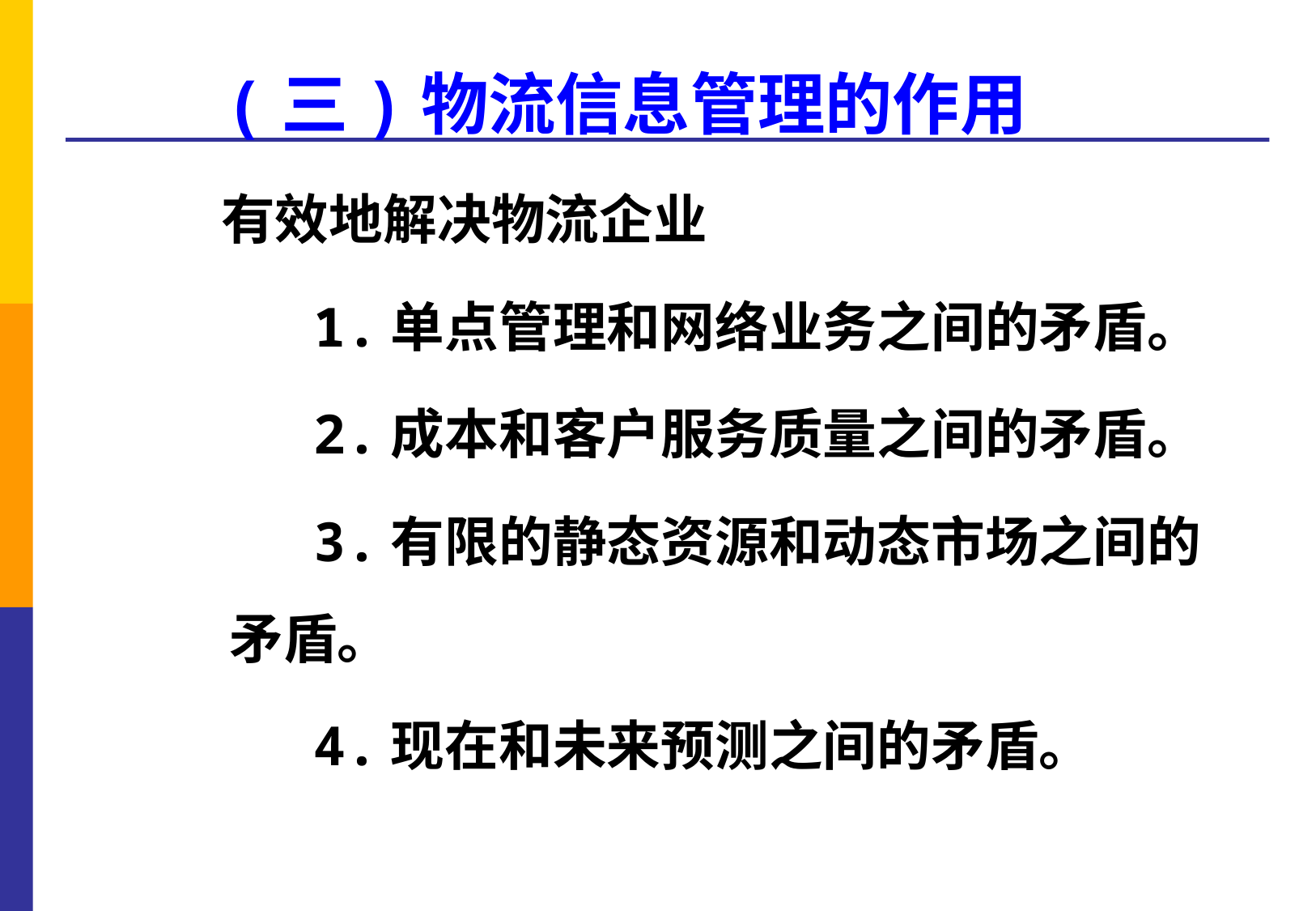

(三)物流信息管理的作用
  有效地解决物流企业
    1.单点管理和网络业务之间的矛盾。
    2.成本和客户服务质量之间的矛盾。
    3.有限的静态资源和动态市场之间的矛盾。
    4.现在和未来预测之间的矛盾。